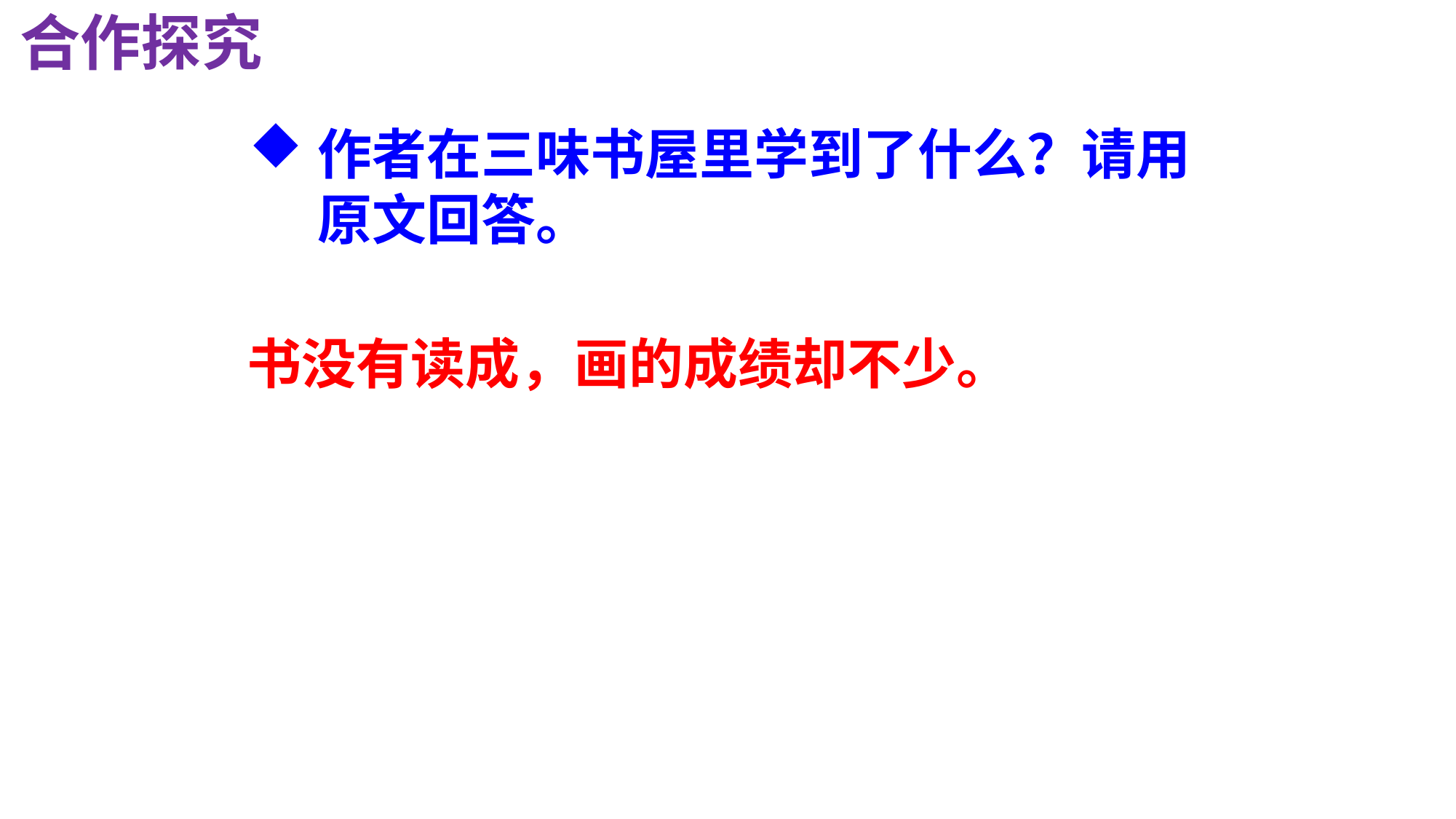

合作探究
作者在三味书屋里学到了什么？请用原文回答。
书没有读成，画的成绩却不少。